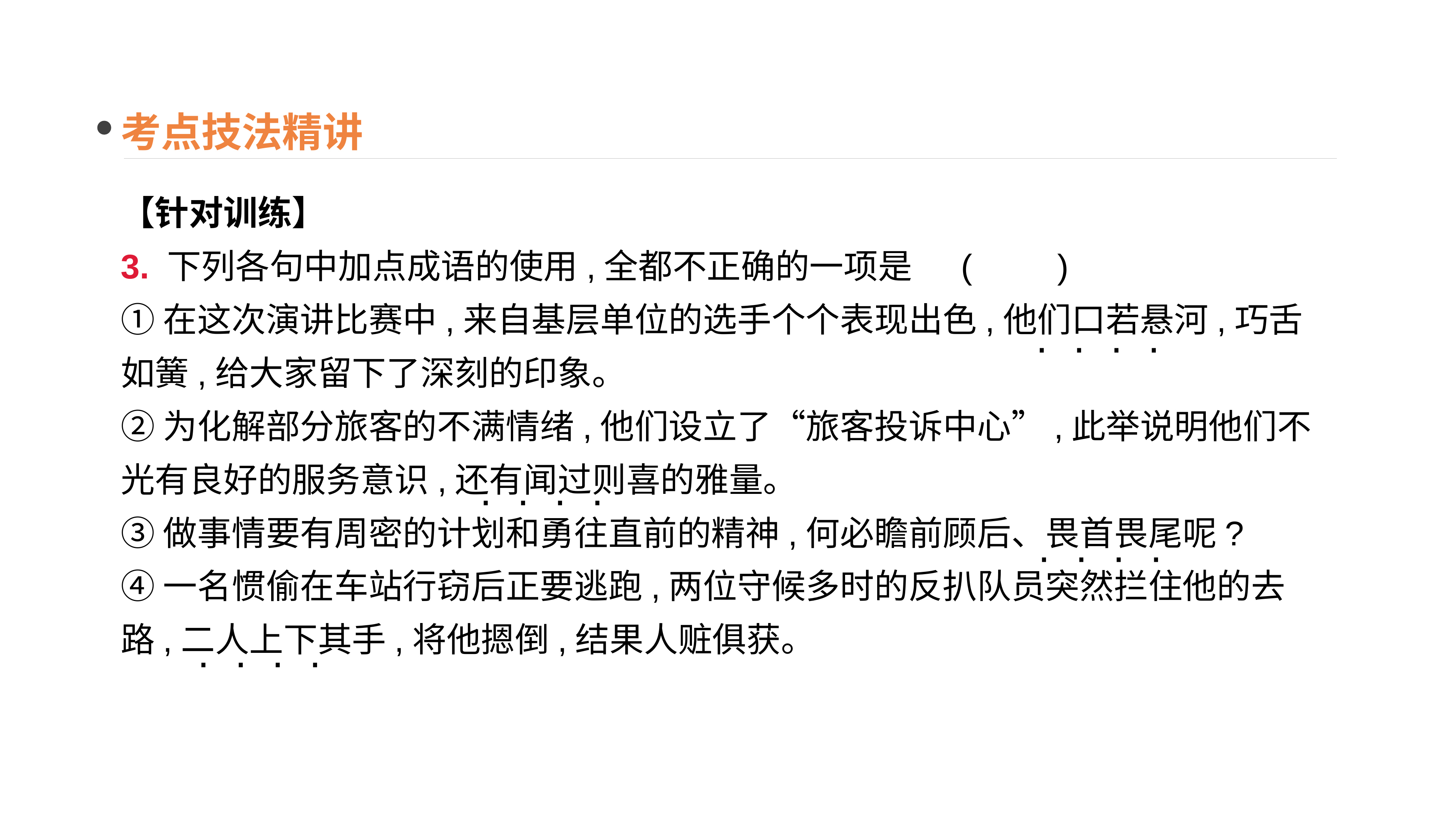

考点技法精讲

【针对训练】
3. 下列各句中加点成语的使用,全都不正确的一项是	(　　)
①在这次演讲比赛中,来自基层单位的选手个个表现出色,他们口若悬河,巧舌如簧,给大家留下了深刻的印象。
②为化解部分旅客的不满情绪,他们设立了“旅客投诉中心”,此举说明他们不光有良好的服务意识,还有闻过则喜的雅量。
③做事情要有周密的计划和勇往直前的精神,何必瞻前顾后、畏首畏尾呢?
④一名惯偷在车站行窃后正要逃跑,两位守候多时的反扒队员突然拦住他的去路,二人上下其手,将他摁倒,结果人赃俱获。

·  ·  ·  ·
·  ·  ·  ·
·  ·  ·  ·
·  ·  ·  ·